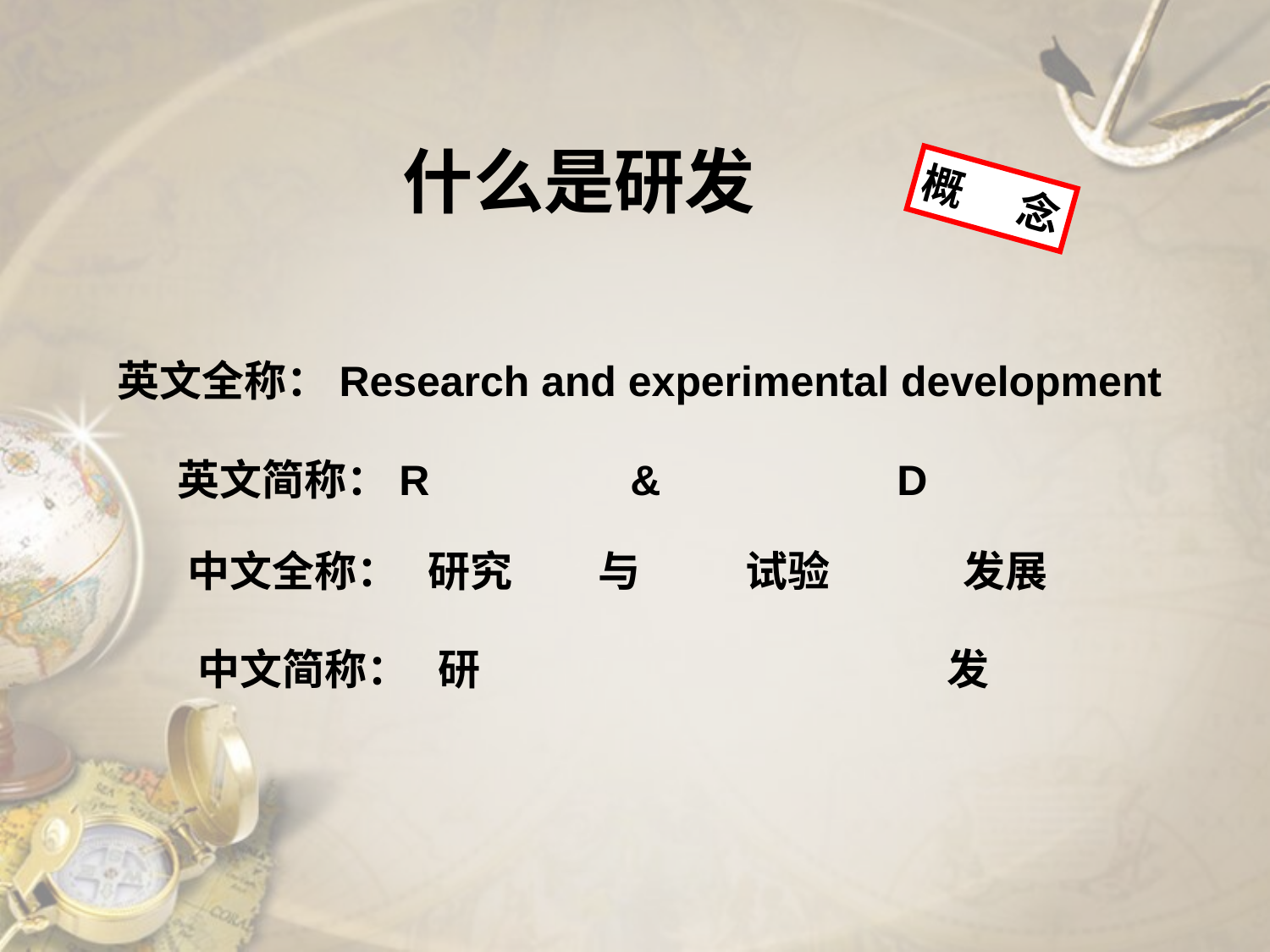

什么是研发
概      念
英文全称：Research and experimental development

英文简称：R                 &                    D
中文全称：   研究         与           试验              发展

中文简称：   研                                                 发